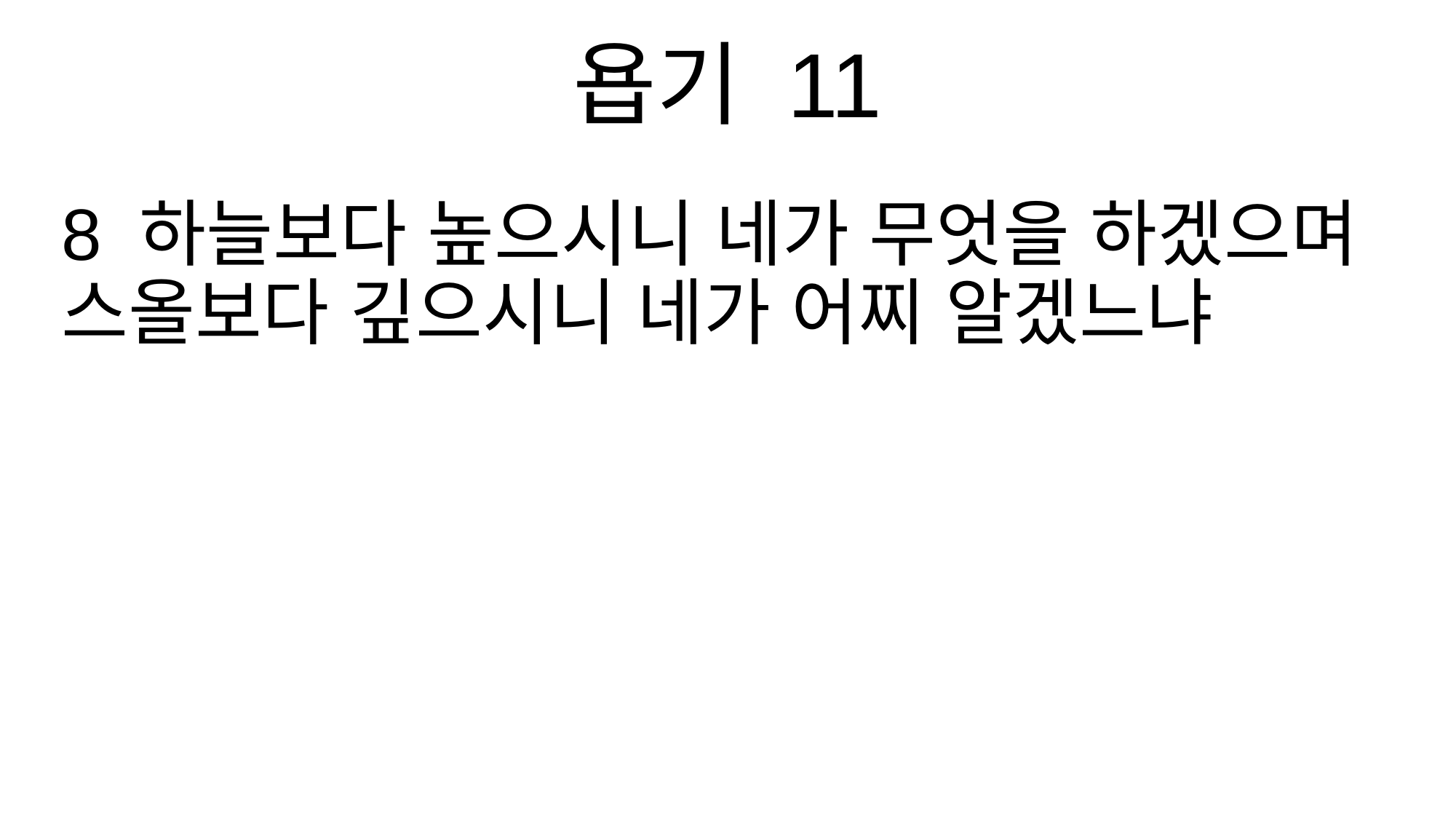

욥기 11
8 하늘보다 높으시니 네가 무엇을 하겠으며 스올보다 깊으시니 네가 어찌 알겠느냐